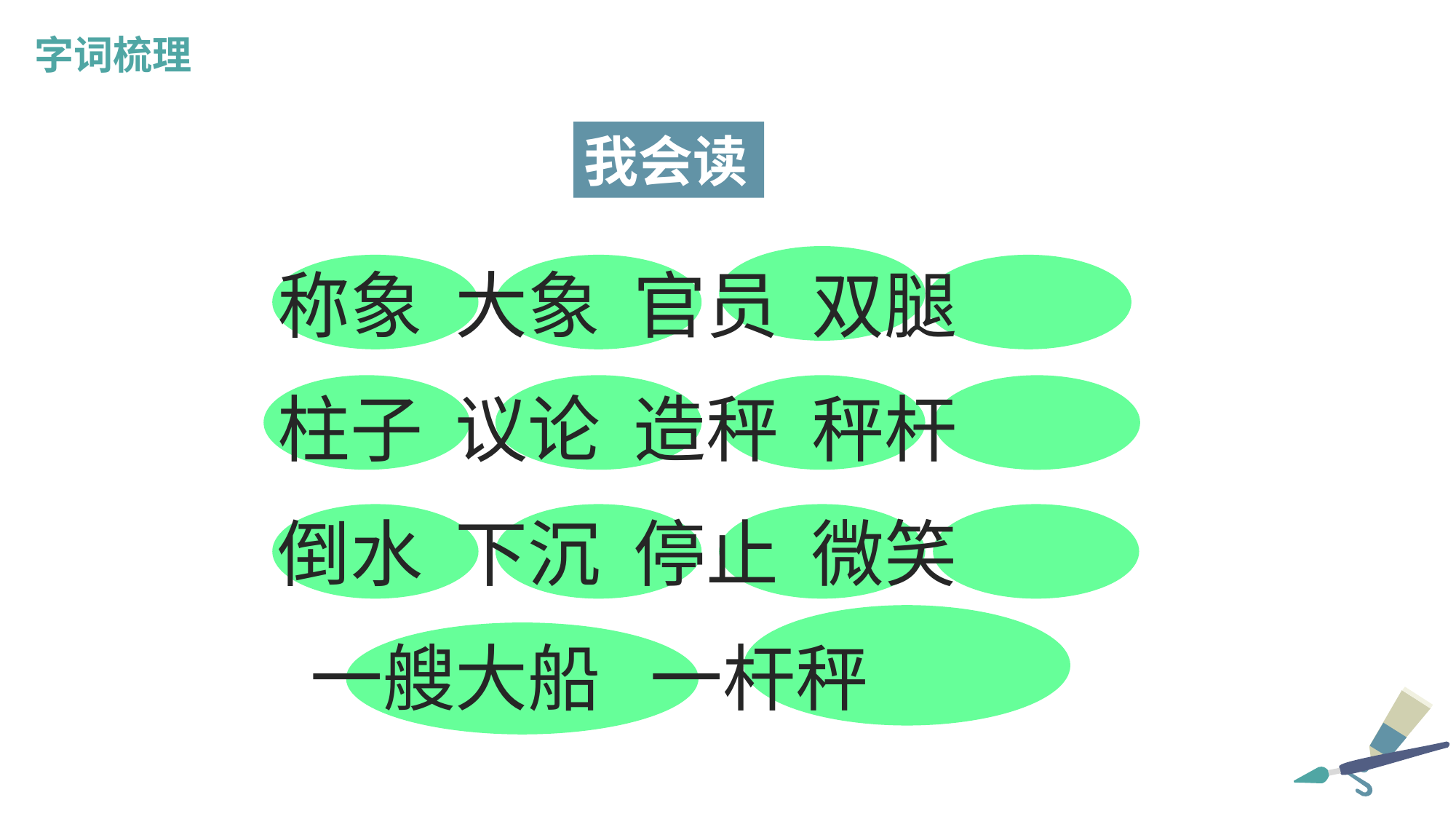

字词梳理
我会读
  称象  大象  官员  双腿
  柱子  议论  造秤  秤杆
  倒水  下沉  停止  微笑
    一艘大船   一杆秤